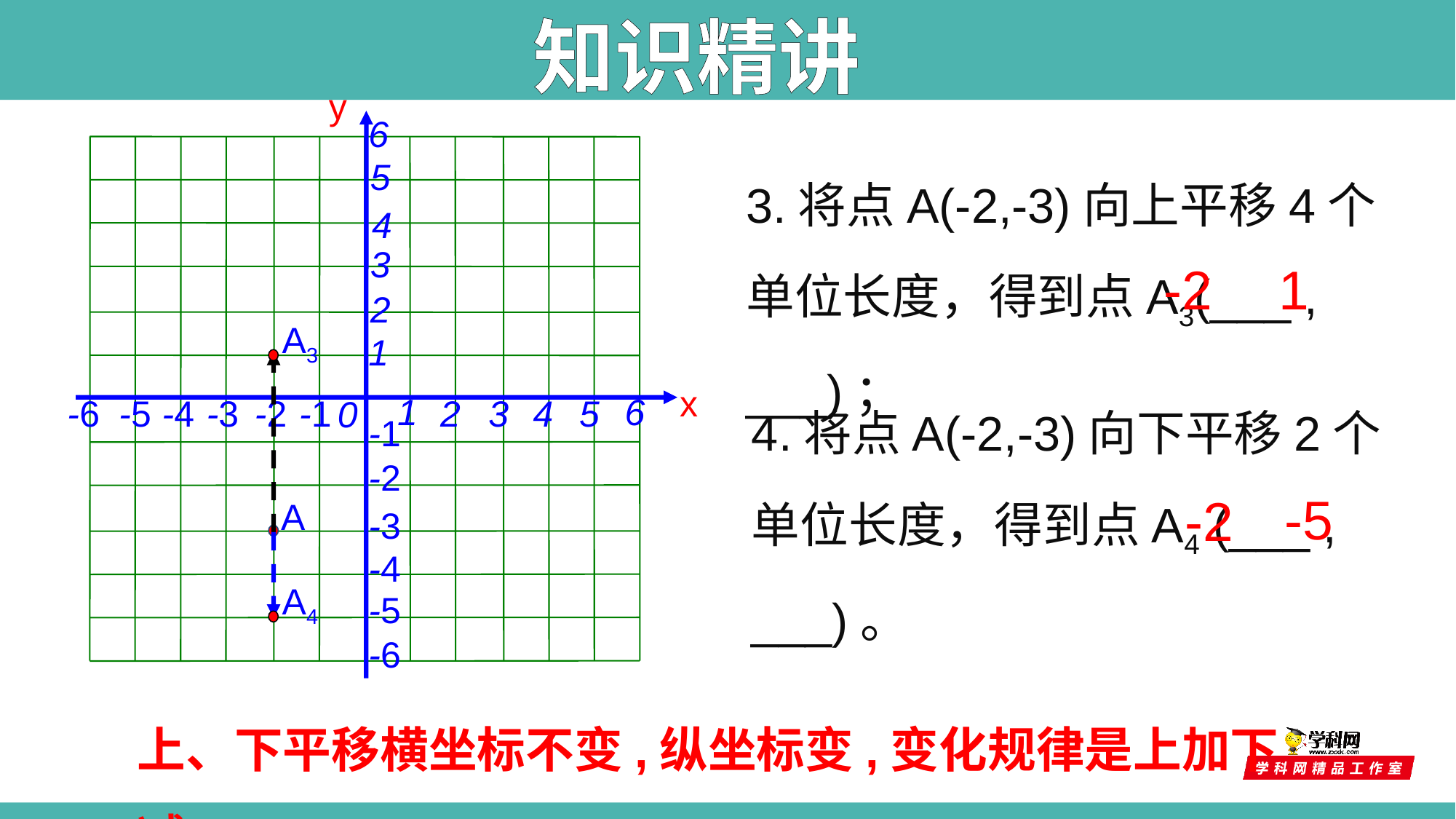

知识精讲
y
6
5
4
3
2
1
-1
-2
-3
-4
-5
-6

3.将点A(-2,-3)向上平移4个单位长度，得到点A3(___ , ___)；
-2
1
A3

4.将点A(-2,-3)向下平移2个单位长度，得到点A4 (___ , ___)。
x
6
-6
-5
-4
-3
-2
-1
2
3
4
5

0

1
-5
-2
A

A4

上、下平移横坐标不变,纵坐标变,变化规律是上加下减。